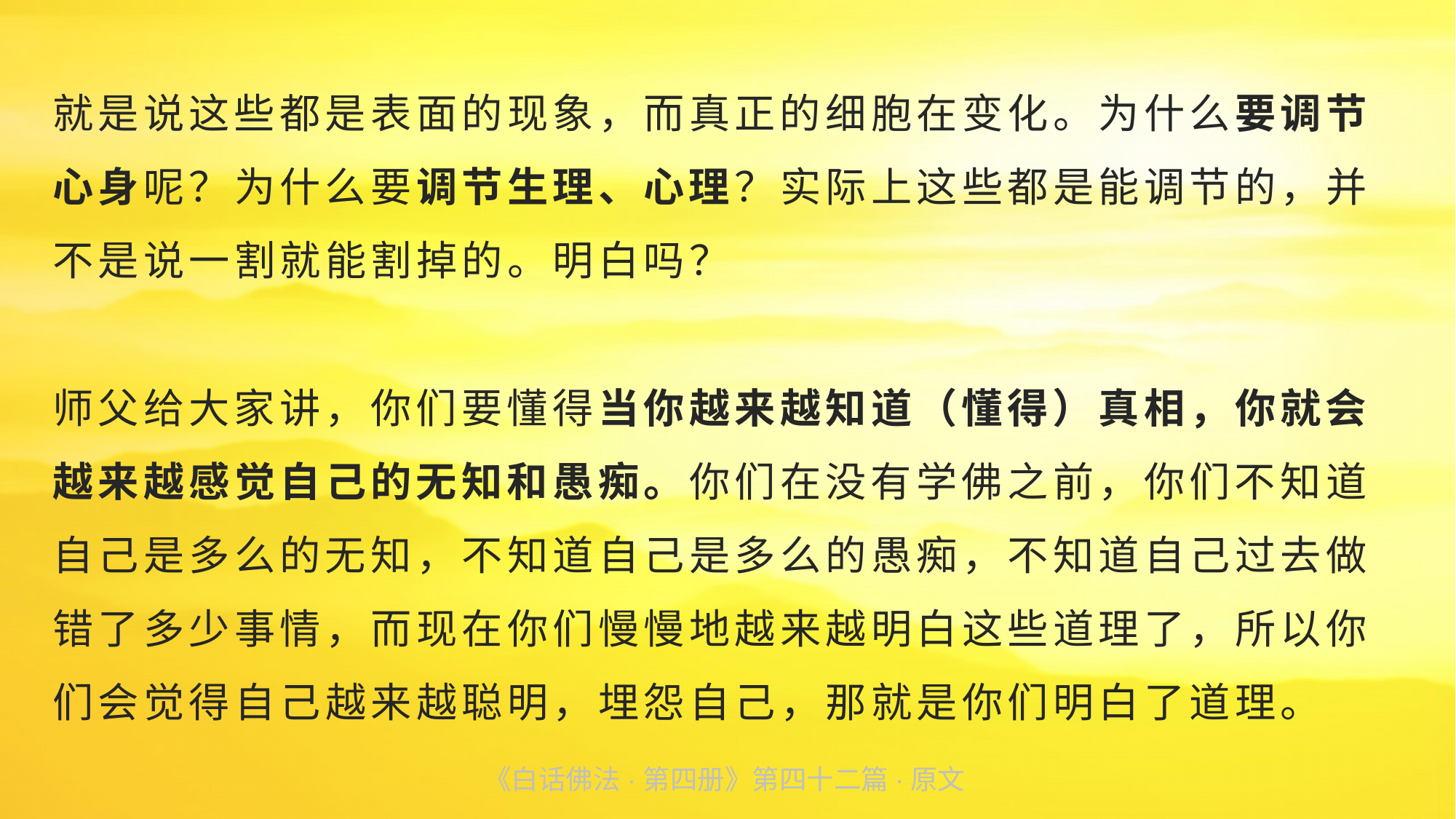

就是说这些都是表面的现象，而真正的细胞在变化。为什么要调节心身呢？为什么要调节生理、心理？实际上这些都是能调节的，并不是说一割就能割掉的。明白吗？

师父给大家讲，你们要懂得当你越来越知道（懂得）真相，你就会越来越感觉自己的无知和愚痴。你们在没有学佛之前，你们不知道自己是多么的无知，不知道自己是多么的愚痴，不知道自己过去做错了多少事情，而现在你们慢慢地越来越明白这些道理了，所以你们会觉得自己越来越聪明，埋怨自己，那就是你们明白了道理。
《白话佛法·第四册》第四十二篇·原文